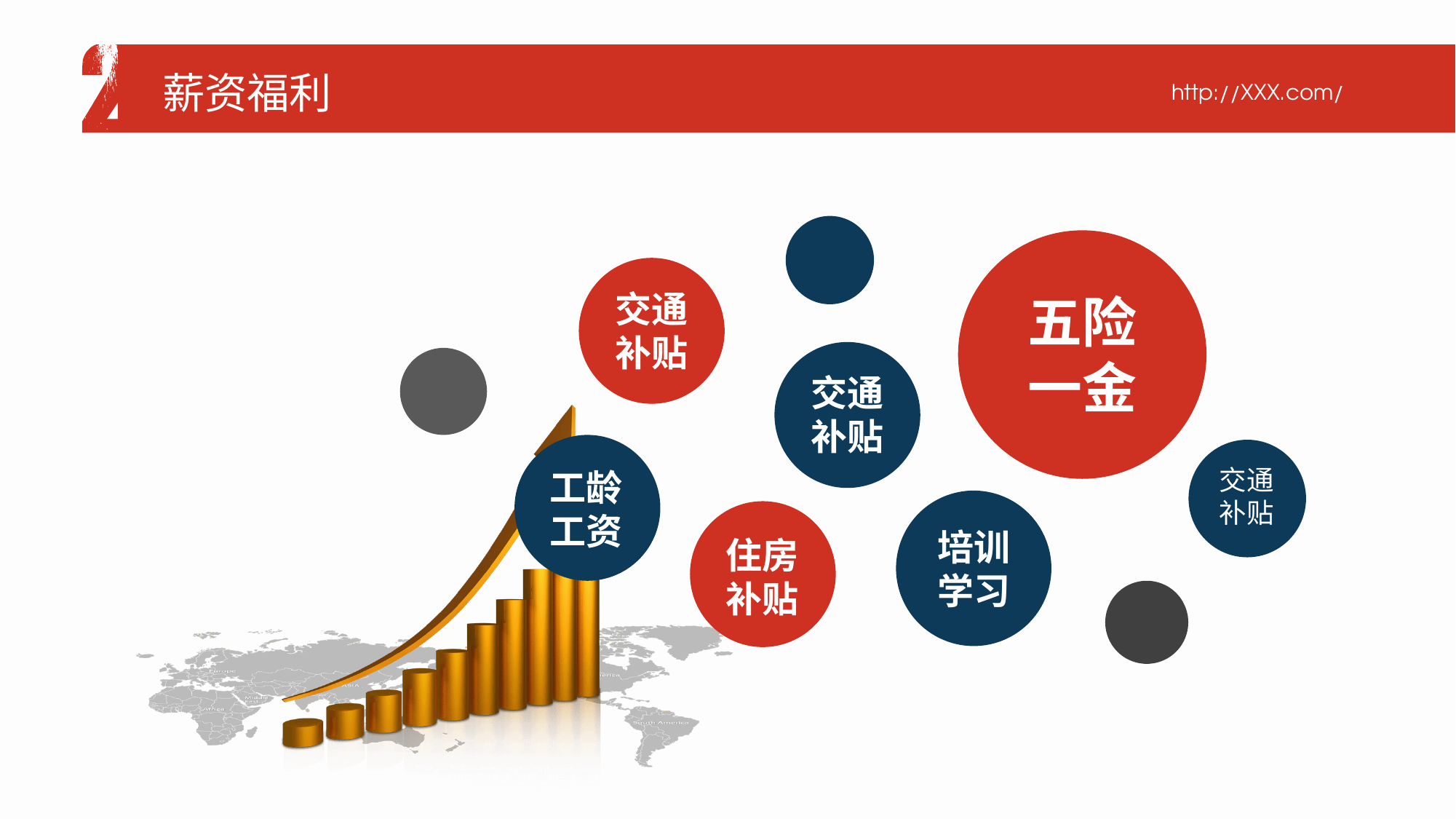

薪资福利
http://XXX.com/

五险一金

交通
补贴

交通
补贴

工龄
工资

交通
补贴

培训
学习

住房
补贴